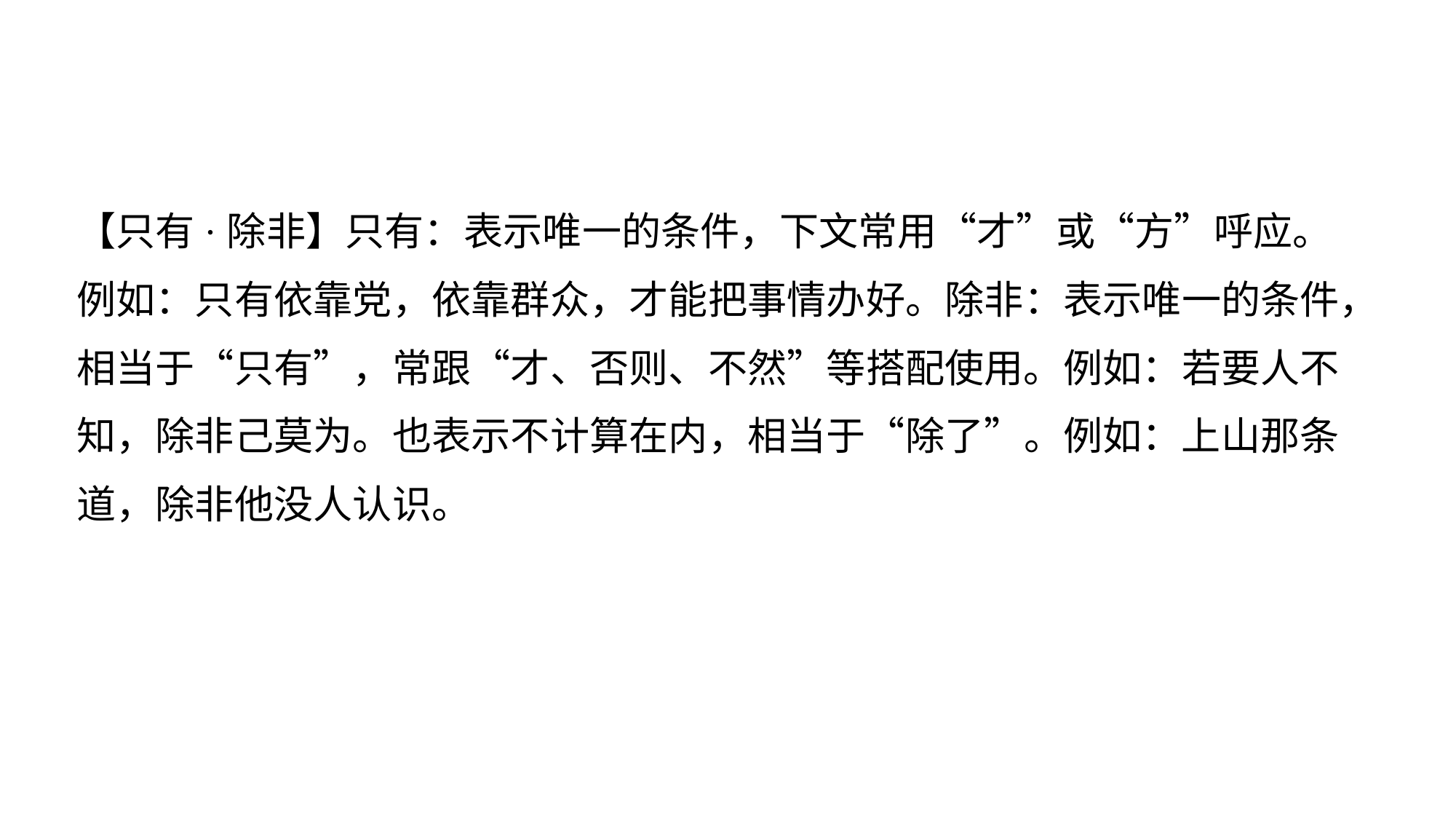

【只有·除非】只有：表示唯一的条件，下文常用“才”或“方”呼应。例如：只有依靠党，依靠群众，才能把事情办好。除非：表示唯一的条件，相当于“只有”，常跟“才、否则、不然”等搭配使用。例如：若要人不知，除非己莫为。也表示不计算在内，相当于“除了”。例如：上山那条道，除非他没人认识。